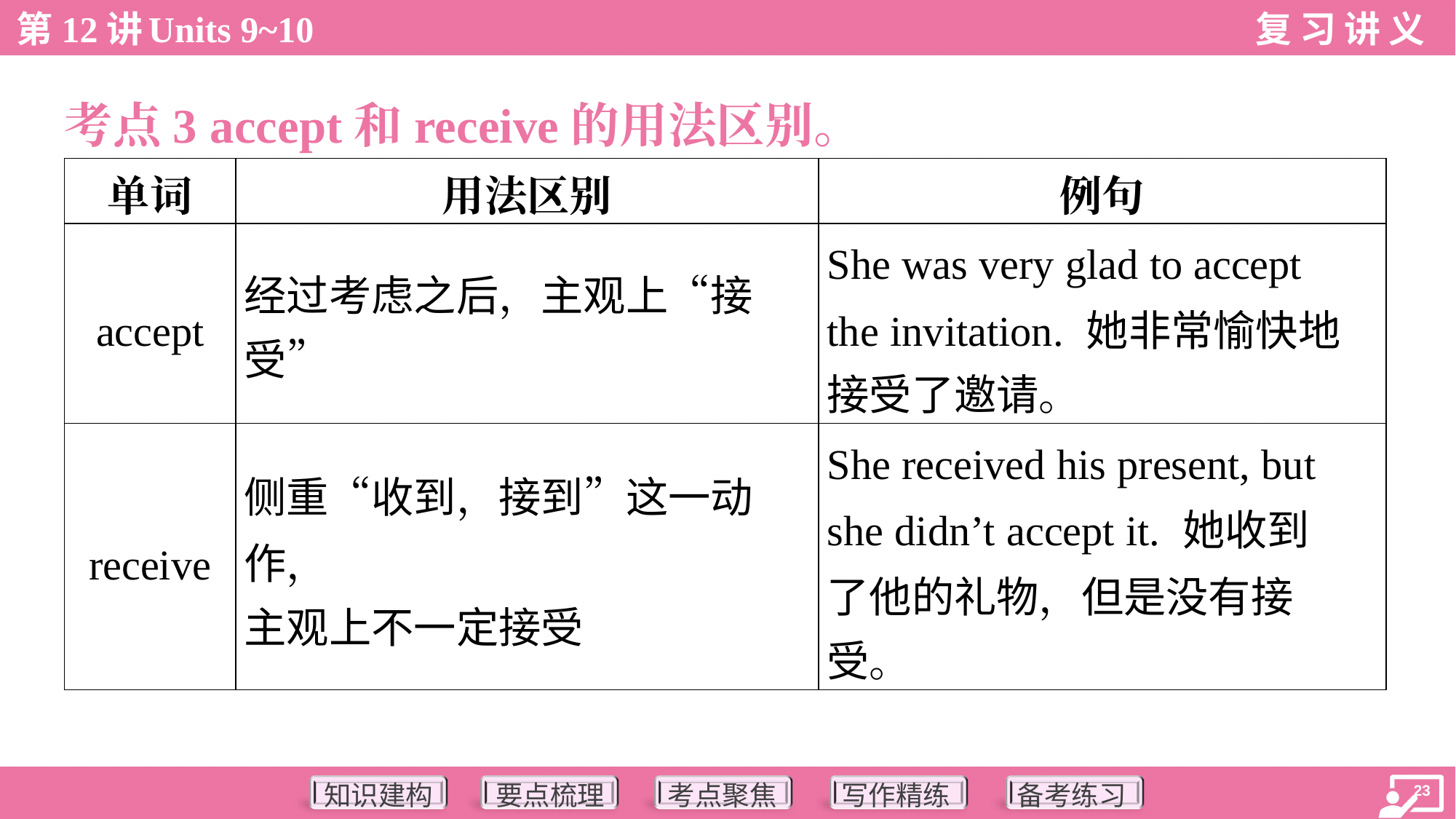

考点3 accept和receive的用法区别。
| 单词 | 用法区别 | 例句 |
| --- | --- | --- |
| accept | 经过考虑之后，主观上“接受” | She was very glad to accept the invitation. 她非常愉快地 接受了邀请。 |
| receive | 侧重“收到，接到”这一动作， 主观上不一定接受 | She received his present, but she didn’t accept it. 她收到 了他的礼物，但是没有接 受。 |